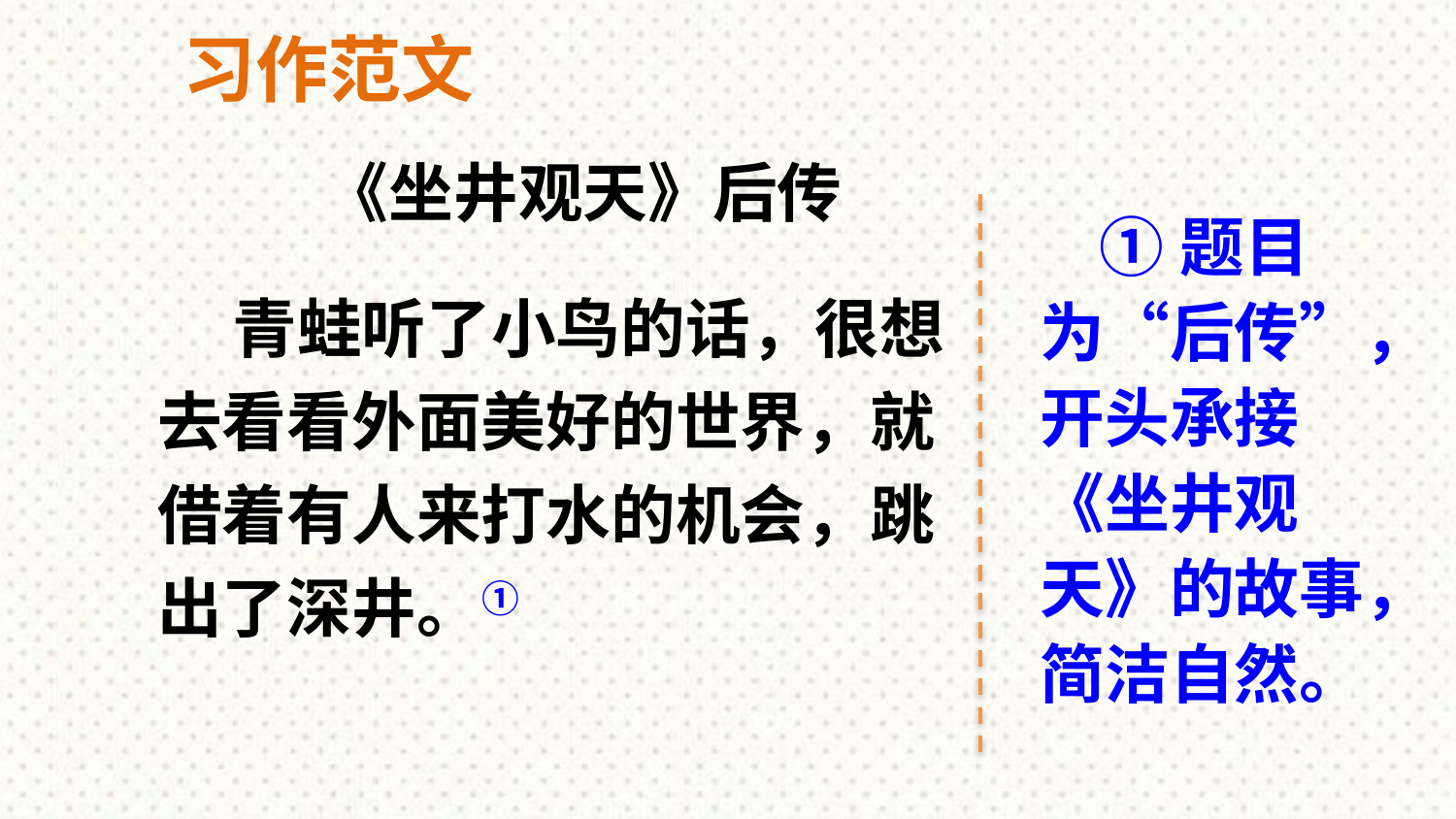

习作范文
《坐井观天》后传
    ①题目为“后传”，开头承接《坐井观天》的故事，简洁自然。
    青蛙听了小鸟的话，很想去看看外面美好的世界，就借着有人来打水的机会，跳出了深井。①